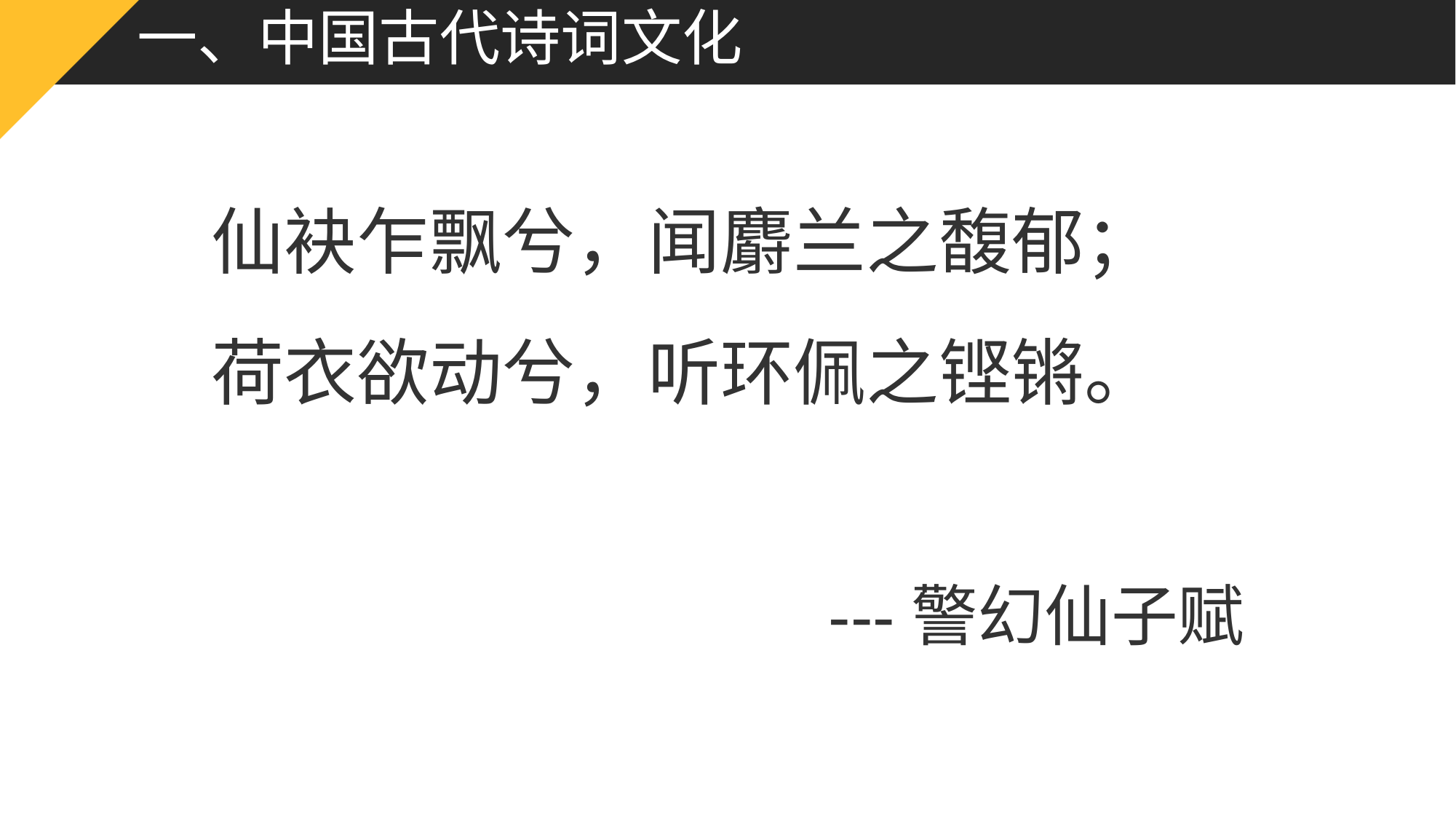

# 一、中国古代诗词文化

仙袂乍飘兮，闻麝兰之馥郁；
荷衣欲动兮，听环佩之铿锵。

                                      ---警幻仙子赋